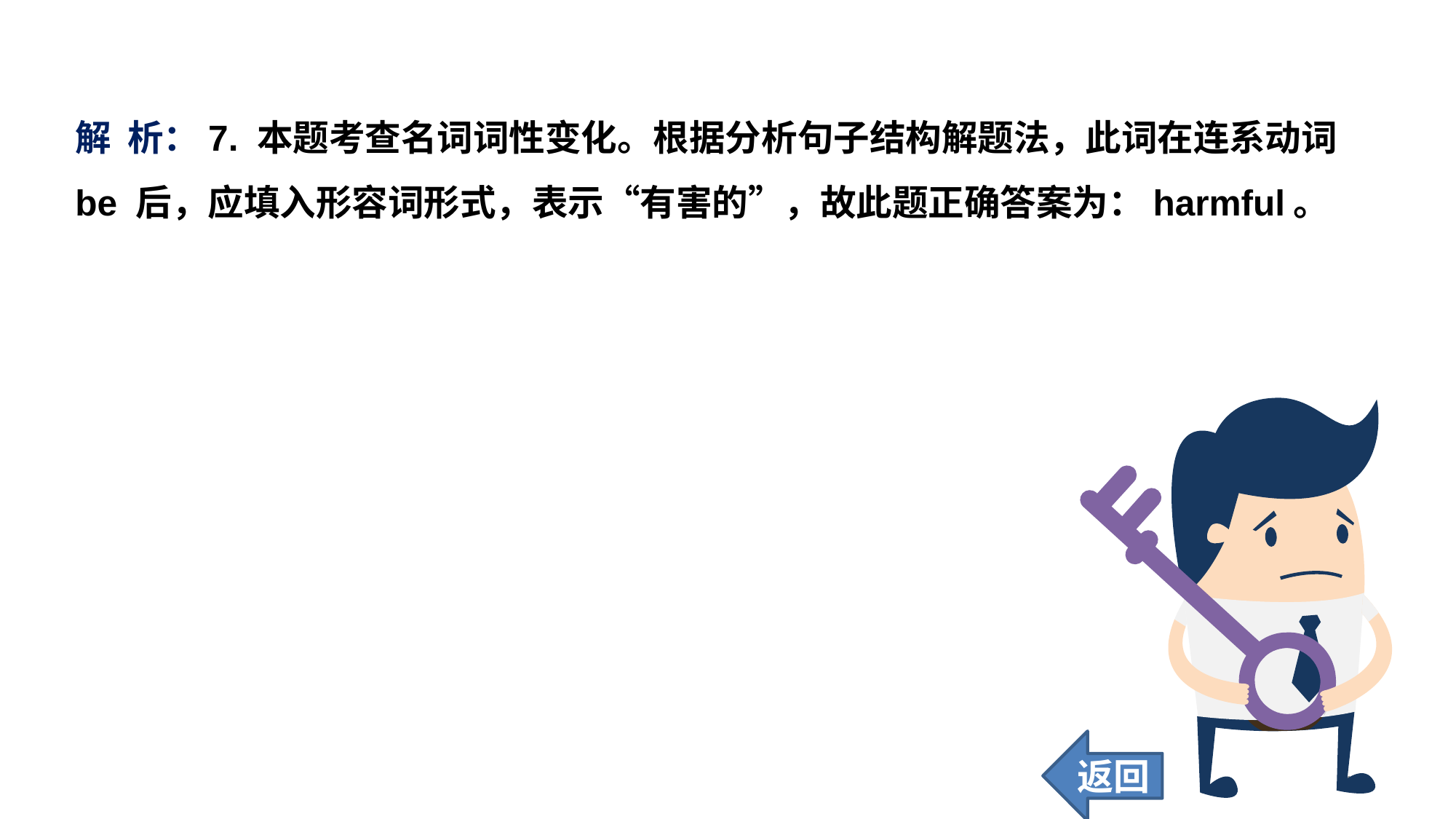

解  析：7. 本题考查名词词性变化。根据分析句子结构解题法，此词在连系动词 be 后，应填入形容词形式，表示“有害的”，故此题正确答案为：harmful。

返回
143